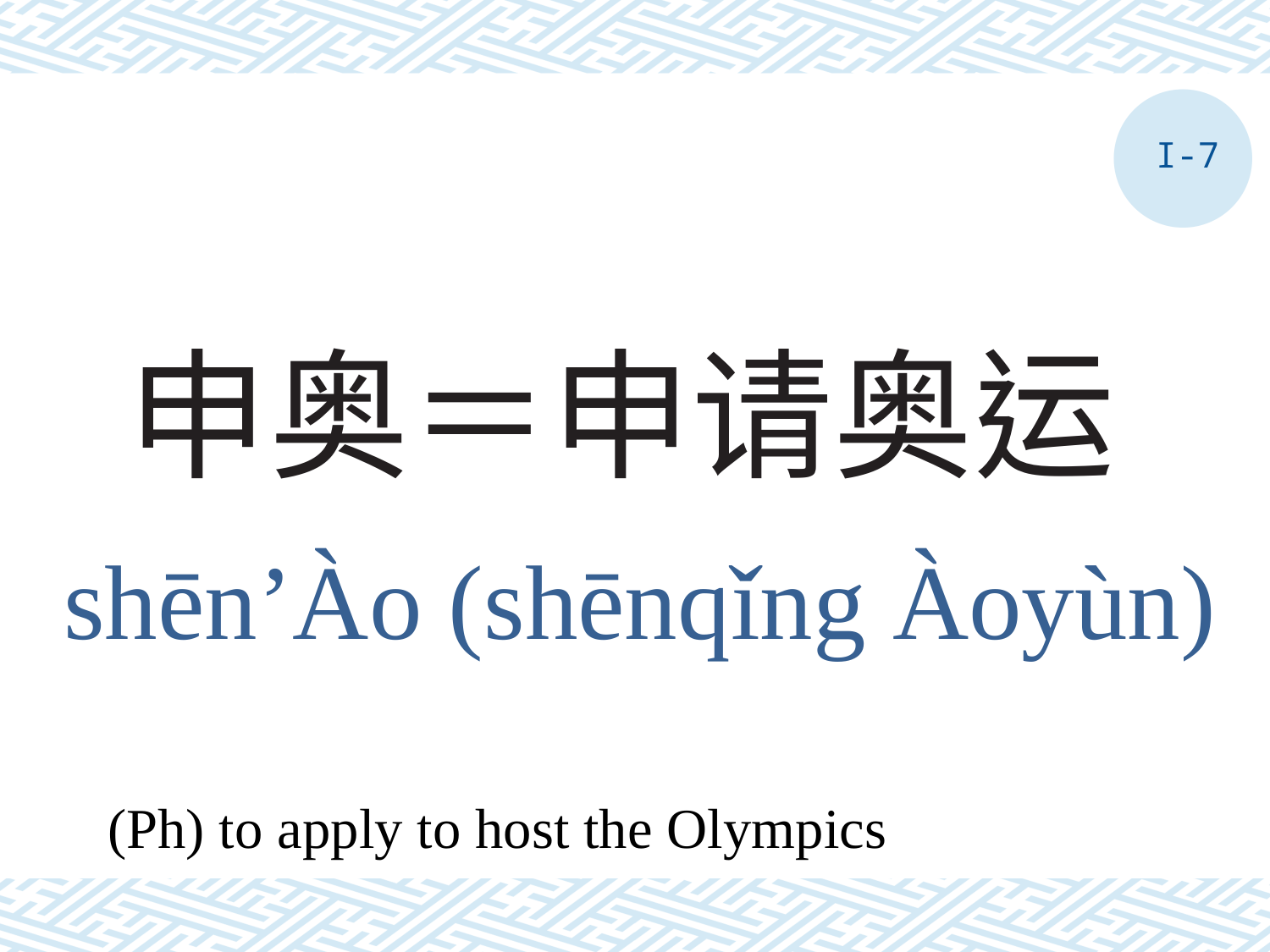

I-7

# 申奥＝申请奥运
shēn’Ào (shēnqǐng Àoyùn)
(Ph) to apply to host the Olympics